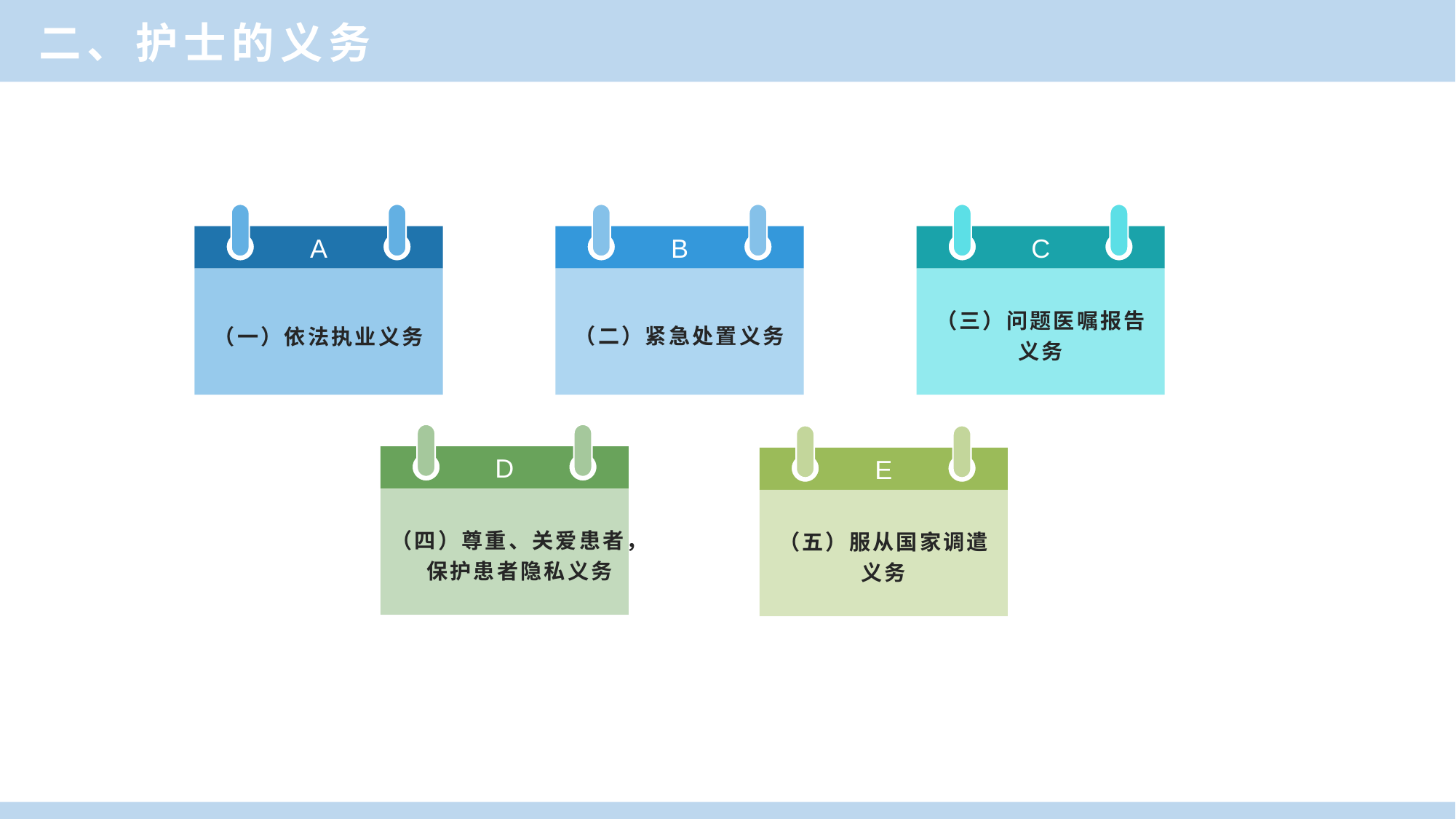

二、护士的义务

A

（一）依法执业义务

B

（二）紧急处置义务

C

（三）问题医嘱报告
义务

D

（四）尊重、关爱患者，
保护患者隐私义务

E

（五）服从国家调遣
义务